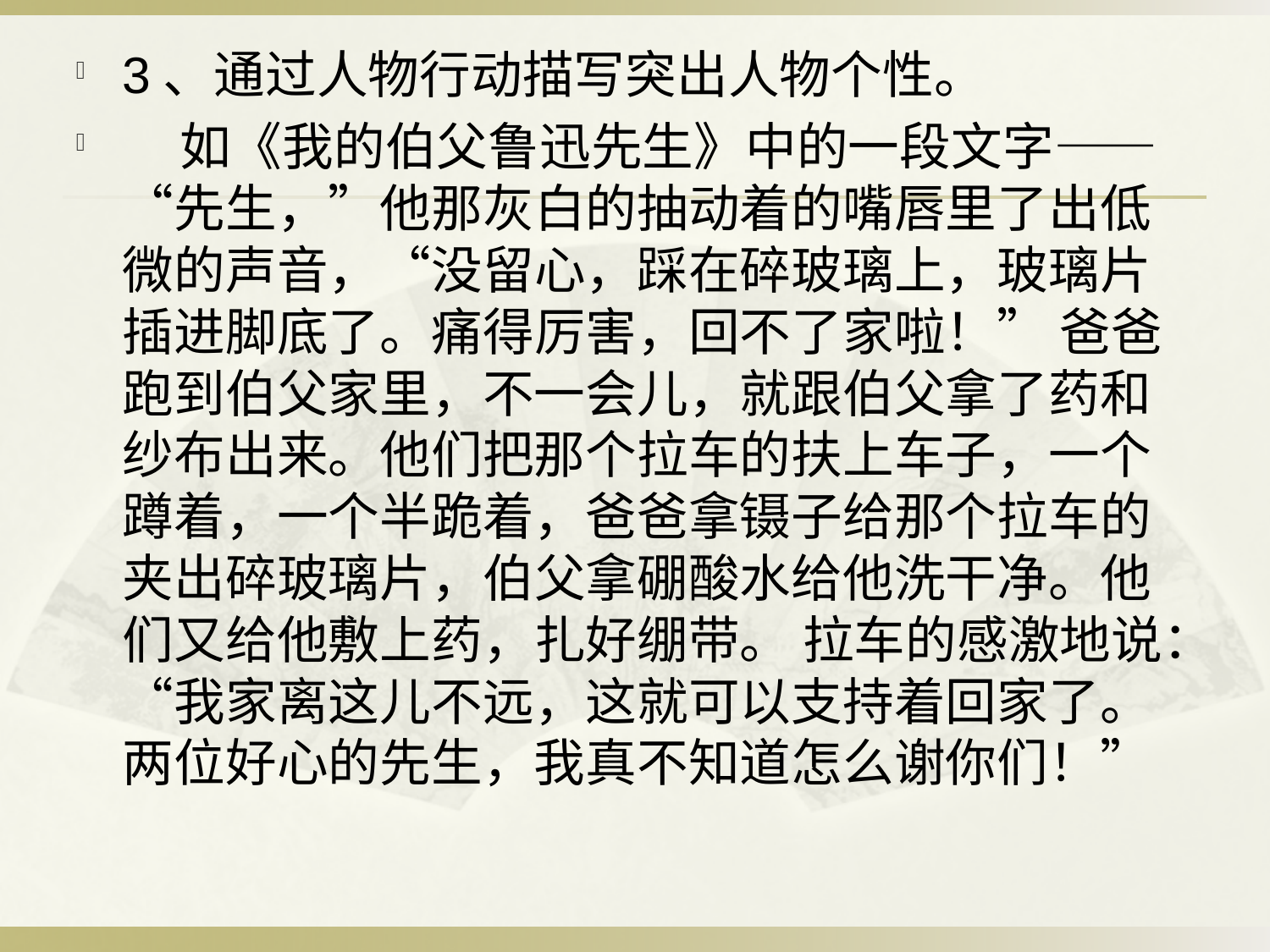

3、通过人物行动描写突出人物个性。
    如《我的伯父鲁迅先生》中的一段文字——“先生，”他那灰白的抽动着的嘴唇里了出低微的声音，“没留心，踩在碎玻璃上，玻璃片插进脚底了。痛得厉害，回不了家啦！” 爸爸跑到伯父家里，不一会儿，就跟伯父拿了药和纱布出来。他们把那个拉车的扶上车子，一个蹲着，一个半跪着，爸爸拿镊子给那个拉车的夹出碎玻璃片，伯父拿硼酸水给他洗干净。他们又给他敷上药，扎好绷带。 拉车的感激地说：“我家离这儿不远，这就可以支持着回家了。两位好心的先生，我真不知道怎么谢你们！”
#